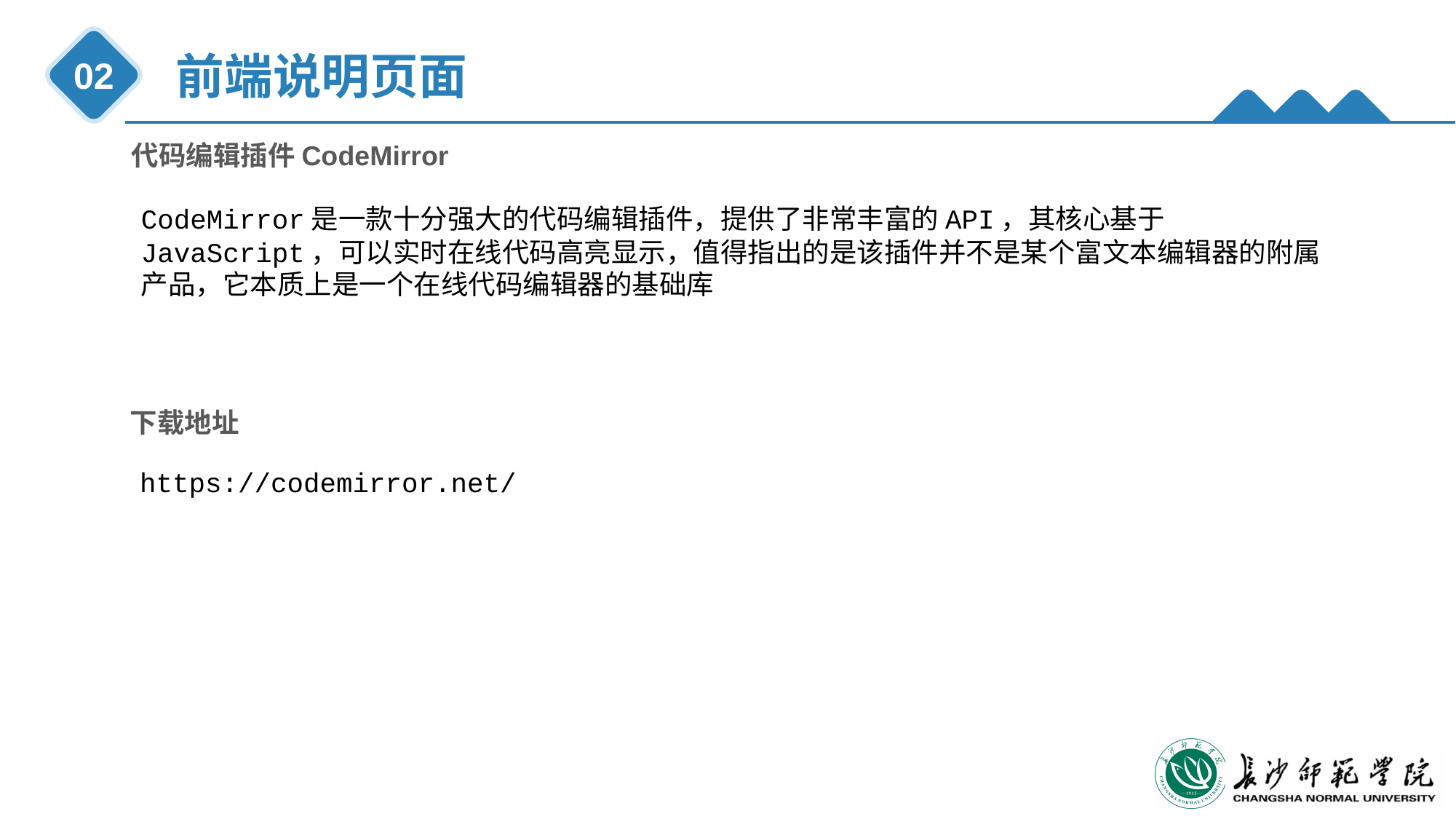

前端说明页面
02

代码编辑插件CodeMirror
CodeMirror是一款十分强大的代码编辑插件，提供了非常丰富的API，其核心基于JavaScript，可以实时在线代码高亮显示，值得指出的是该插件并不是某个富文本编辑器的附属产品，它本质上是一个在线代码编辑器的基础库
下载地址
https://codemirror.net/